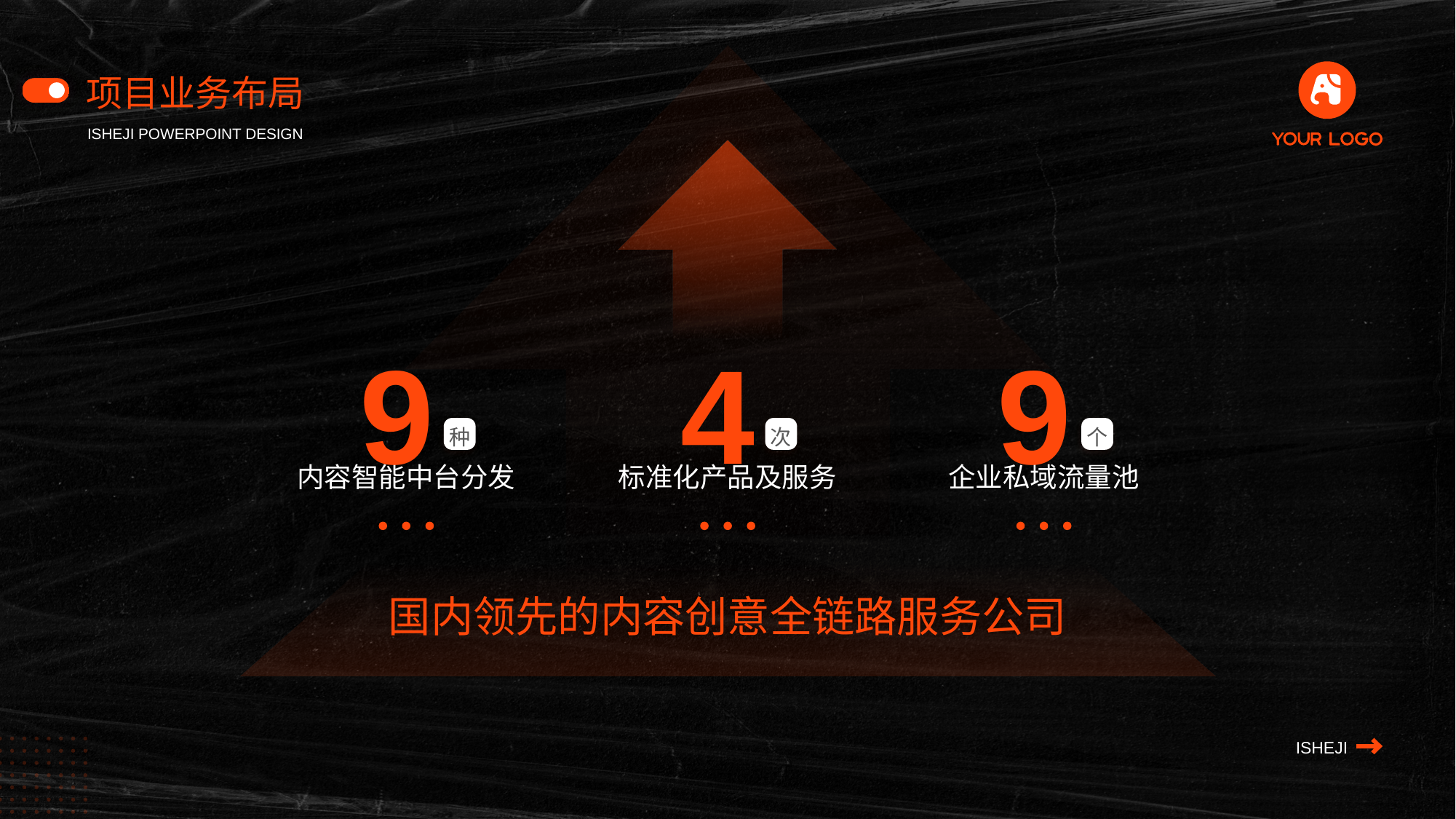

项目业务布局

ISHEJI POWERPOINT DESIGN

9
4
9
种

次
个

内容智能中台分发
标准化产品及服务
企业私域流量池

国内领先的内容创意全链路服务公司
ISHEJI